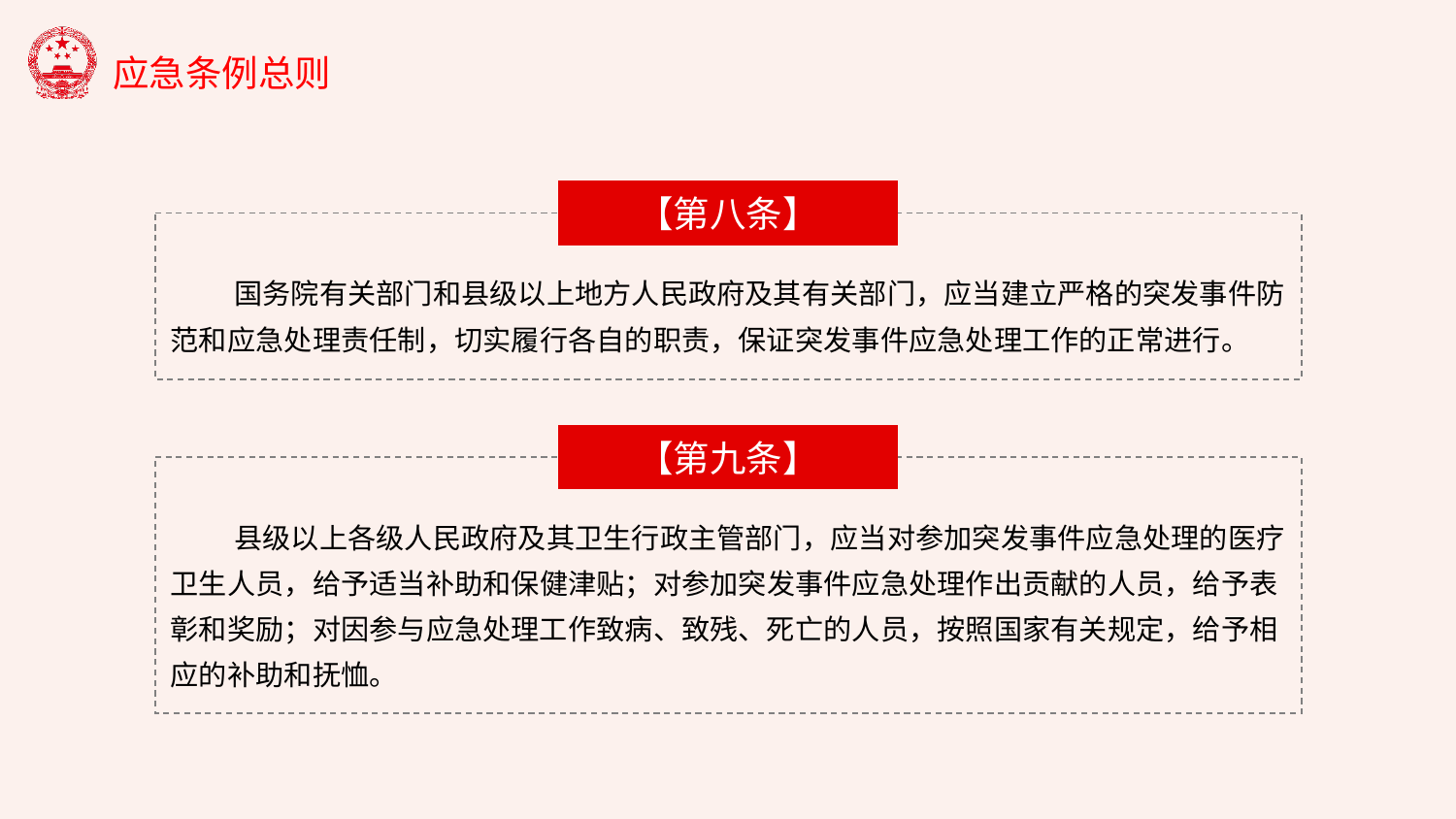

【第八条】

         国务院有关部门和县级以上地方人民政府及其有关部门，应当建立严格的突发事件防范和应急处理责任制，切实履行各自的职责，保证突发事件应急处理工作的正常进行。
【第九条】

         县级以上各级人民政府及其卫生行政主管部门，应当对参加突发事件应急处理的医疗卫生人员，给予适当补助和保健津贴；对参加突发事件应急处理作出贡献的人员，给予表彰和奖励；对因参与应急处理工作致病、致残、死亡的人员，按照国家有关规定，给予相应的补助和抚恤。